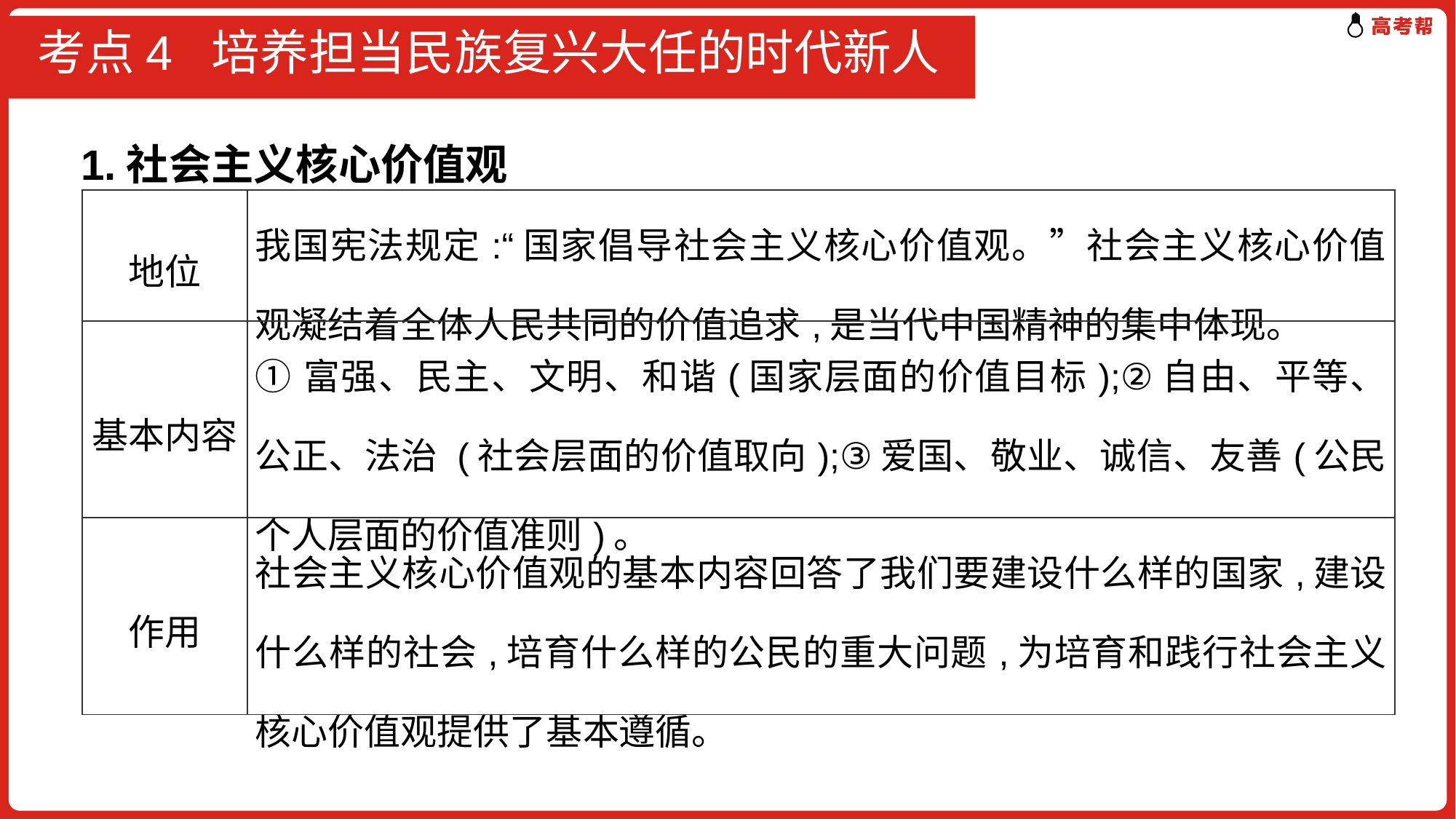

# 考点4  培养担当民族复兴大任的时代新人
1.社会主义核心价值观
| 地位 | 我国宪法规定:“国家倡导社会主义核心价值观。”社会主义核心价值观凝结着全体人民共同的价值追求,是当代中国精神的集中体现。 |
| --- | --- |
| 基本内容 | ①富强、民主、文明、和谐(国家层面的价值目标);②自由、平等、公正、法治 (社会层面的价值取向);③爱国、敬业、诚信、友善(公民个人层面的价值准则)。 |
| 作用 | 社会主义核心价值观的基本内容回答了我们要建设什么样的国家,建设什么样的社会,培育什么样的公民的重大问题,为培育和践行社会主义核心价值观提供了基本遵循。 |